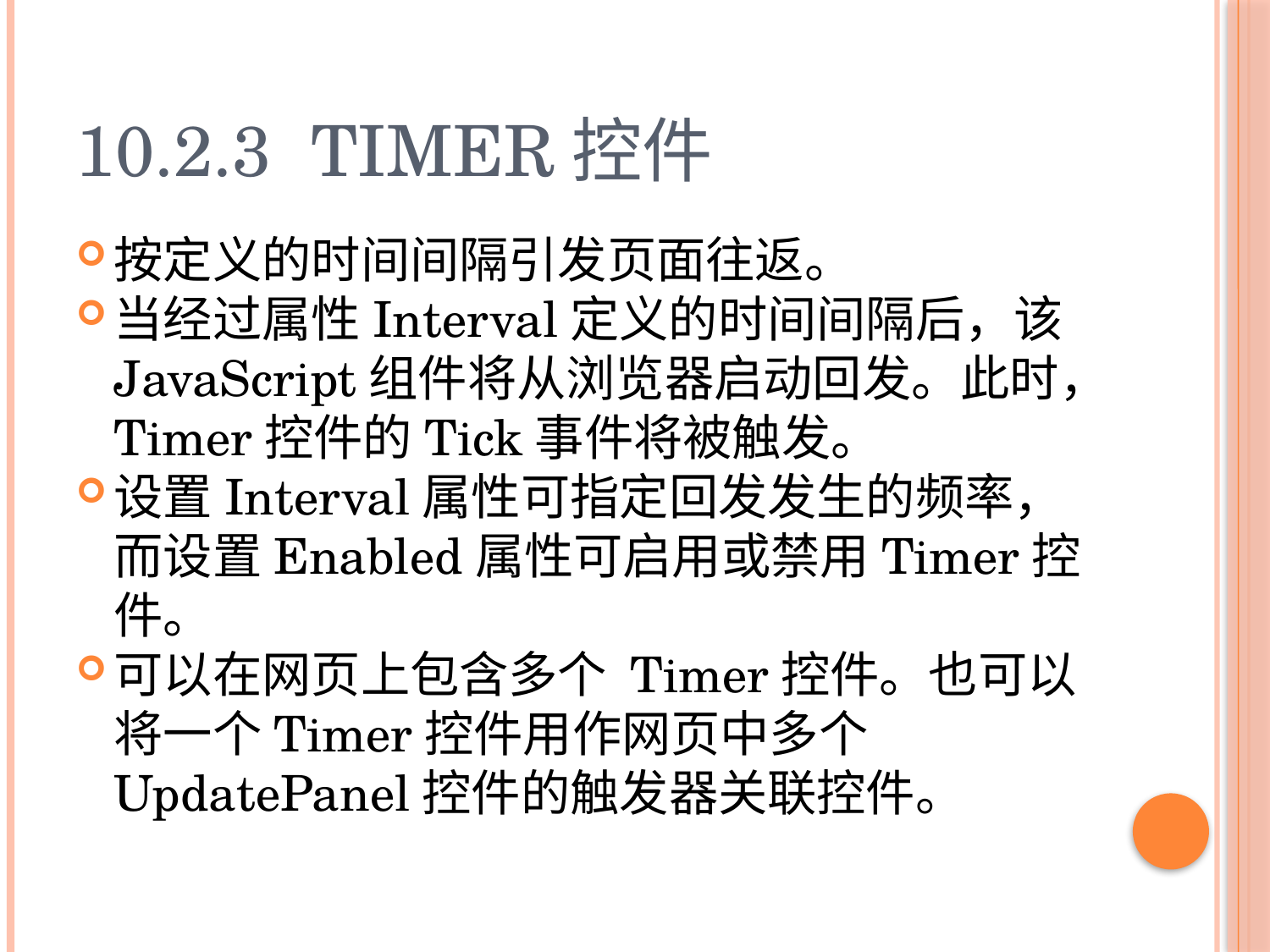

# 10.2.3  Timer控件
按定义的时间间隔引发页面往返。
当经过属性Interval定义的时间间隔后，该JavaScript组件将从浏览器启动回发。此时，Timer控件的Tick事件将被触发。
设置Interval属性可指定回发发生的频率，而设置Enabled属性可启用或禁用Timer控件。
可以在网页上包含多个 Timer控件。也可以将一个Timer控件用作网页中多个UpdatePanel控件的触发器关联控件。
27